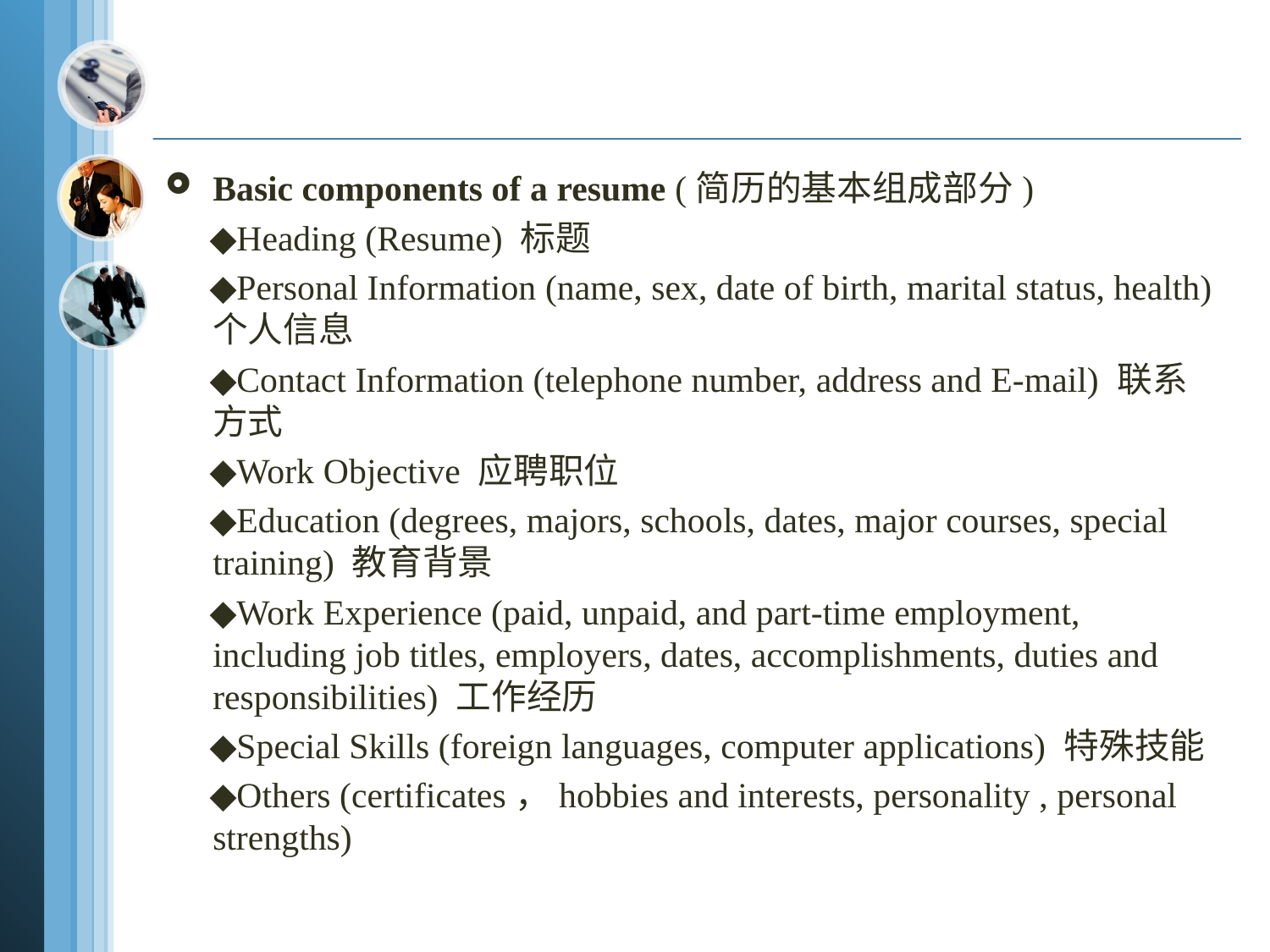

Basic components of a resume (简历的基本组成部分)
     ◆Heading (Resume) 标题
     ◆Personal Information (name, sex, date of birth, marital status, health) 个人信息
     ◆Contact Information (telephone number, address and E-mail) 联系方式
     ◆Work Objective 应聘职位
     ◆Education (degrees, majors, schools, dates, major courses, special training) 教育背景
     ◆Work Experience (paid, unpaid, and part-time employment, including job titles, employers, dates, accomplishments, duties and responsibilities) 工作经历
     ◆Special Skills (foreign languages, computer applications) 特殊技能
     ◆Others (certificates，hobbies and interests, personality , personal strengths)